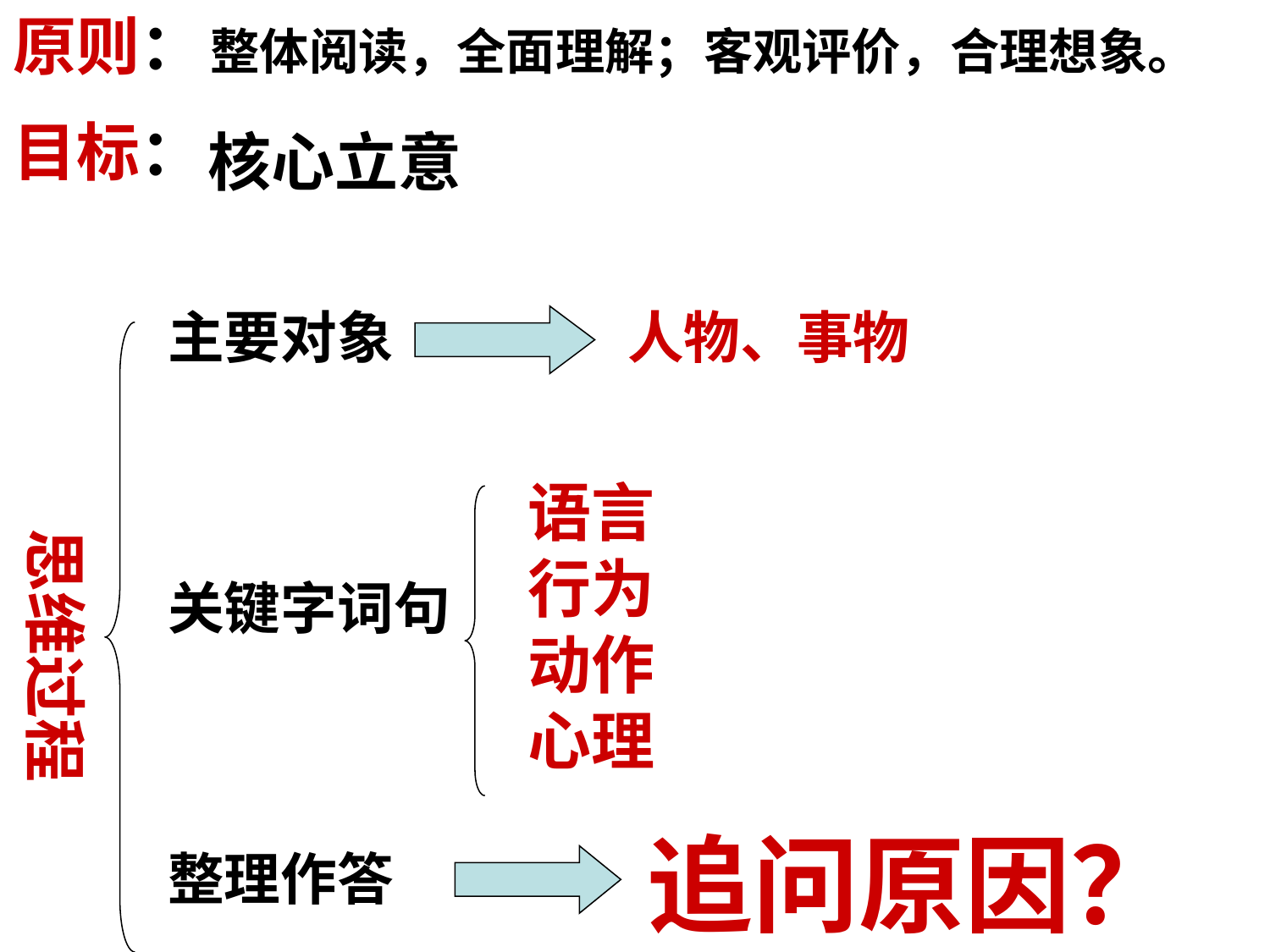

原则：
整体阅读，全面理解；客观评价，合理想象。
目标：
核心立意

主要对象

关键字词句

整理作答
人物、事物

语言
行为
动作
心理

思维过程

追问原因？